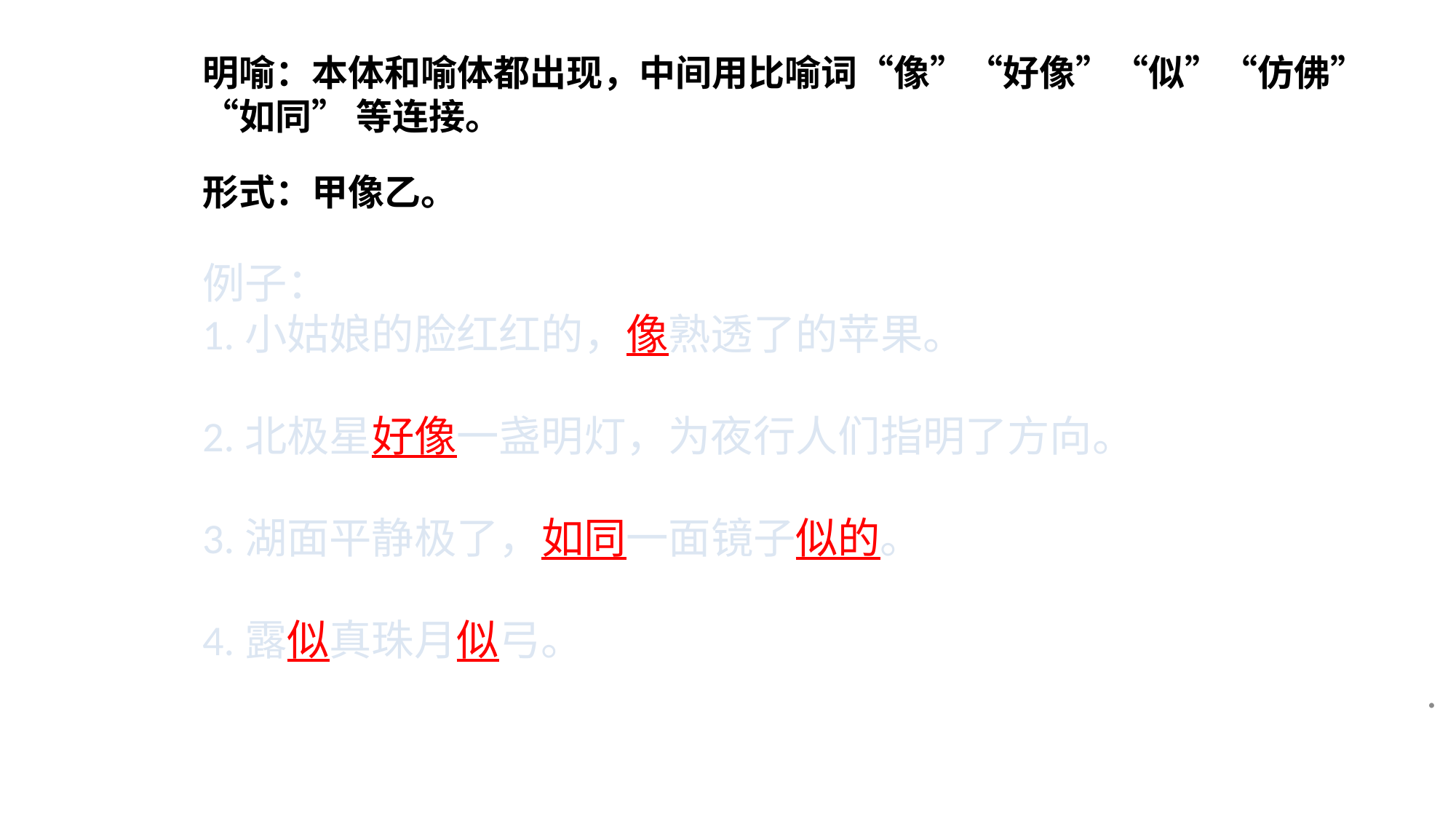

# 明喻：本体和喻体都出现，中间用比喻词“像”“好像”“似”“仿佛”“如同” 等连接。
形式：甲像乙。
例子：
1.小姑娘的脸红红的，像熟透了的苹果。

2.北极星好像一盏明灯，为夜行人们指明了方向。

3.湖面平静极了，如同一面镜子似的。

4.露似真珠月似弓。
.